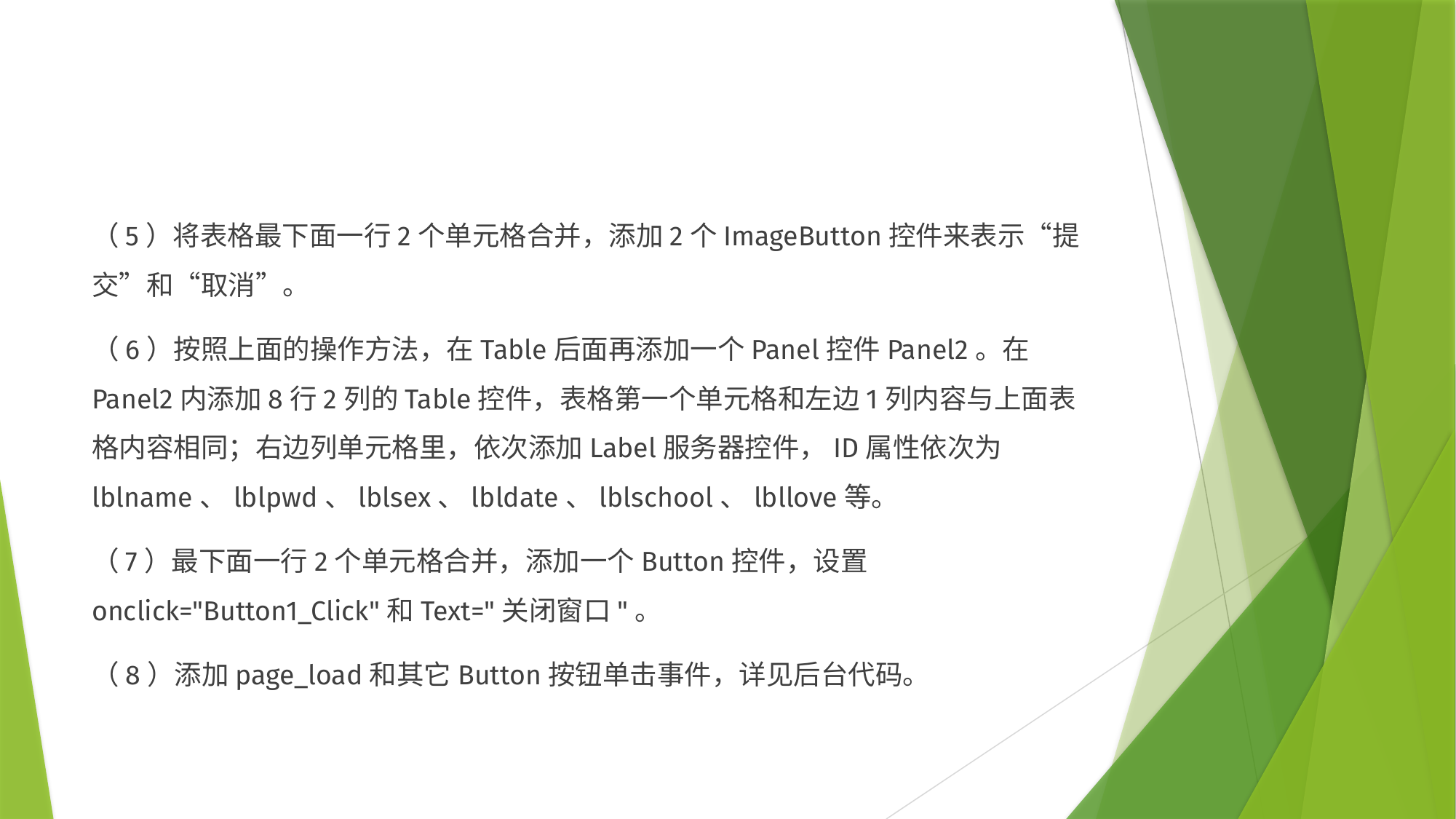

#
（5）将表格最下面一行2个单元格合并，添加2个ImageButton控件来表示“提交”和“取消”。
（6）按照上面的操作方法，在Table后面再添加一个Panel控件Panel2。在Panel2内添加8行2列的Table控件，表格第一个单元格和左边1列内容与上面表格内容相同；右边列单元格里，依次添加Label服务器控件，ID属性依次为lblname、lblpwd、lblsex、lbldate、lblschool、lbllove等。
（7）最下面一行2个单元格合并，添加一个Button控件，设置onclick="Button1_Click"和Text="关闭窗口"。
（8）添加page_load和其它Button按钮单击事件，详见后台代码。